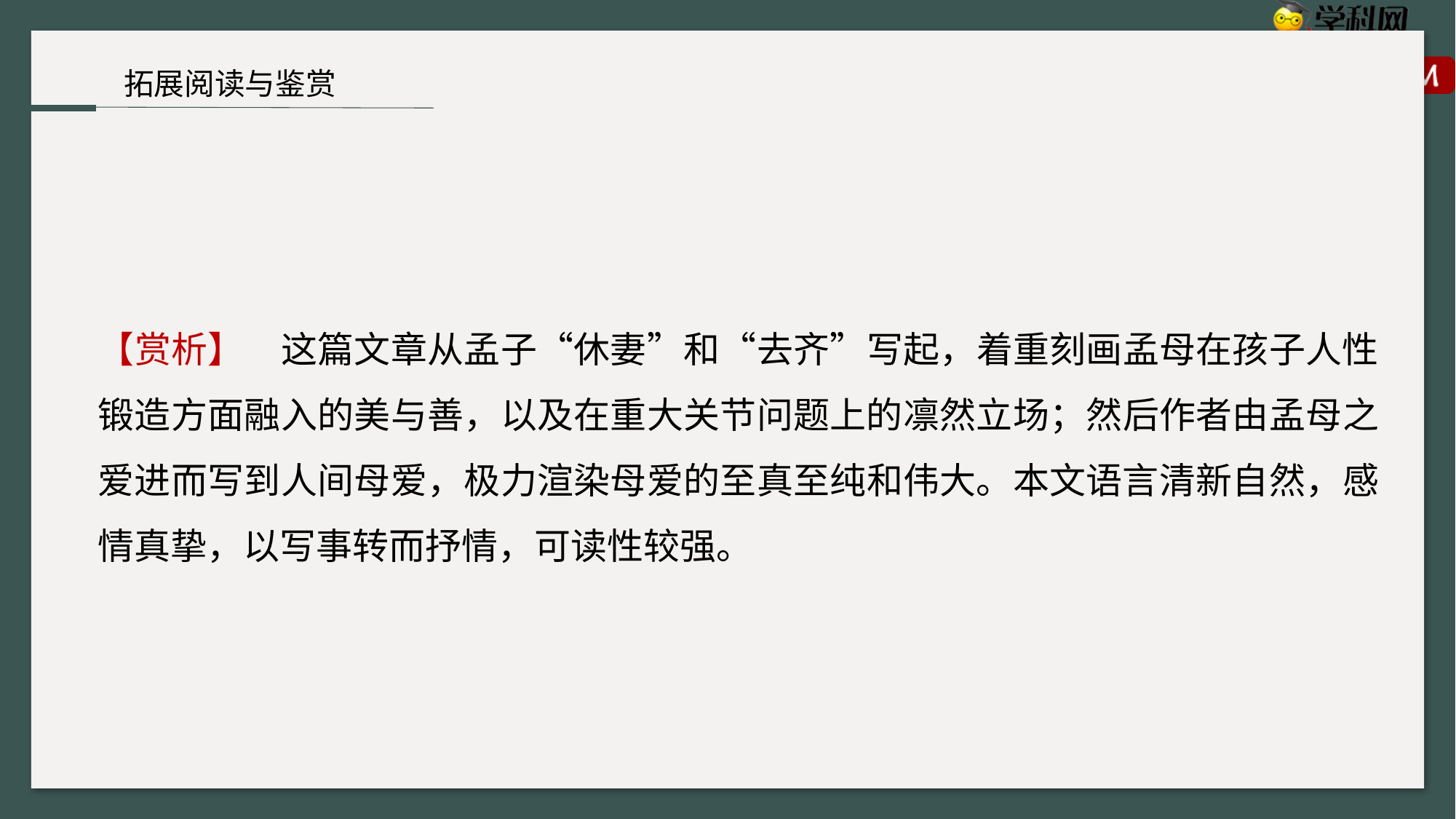

拓展阅读与鉴赏
【赏析】　这篇文章从孟子“休妻”和“去齐”写起，着重刻画孟母在孩子人性锻造方面融入的美与善，以及在重大关节问题上的凛然立场；然后作者由孟母之爱进而写到人间母爱，极力渲染母爱的至真至纯和伟大。本文语言清新自然，感情真挚，以写事转而抒情，可读性较强。